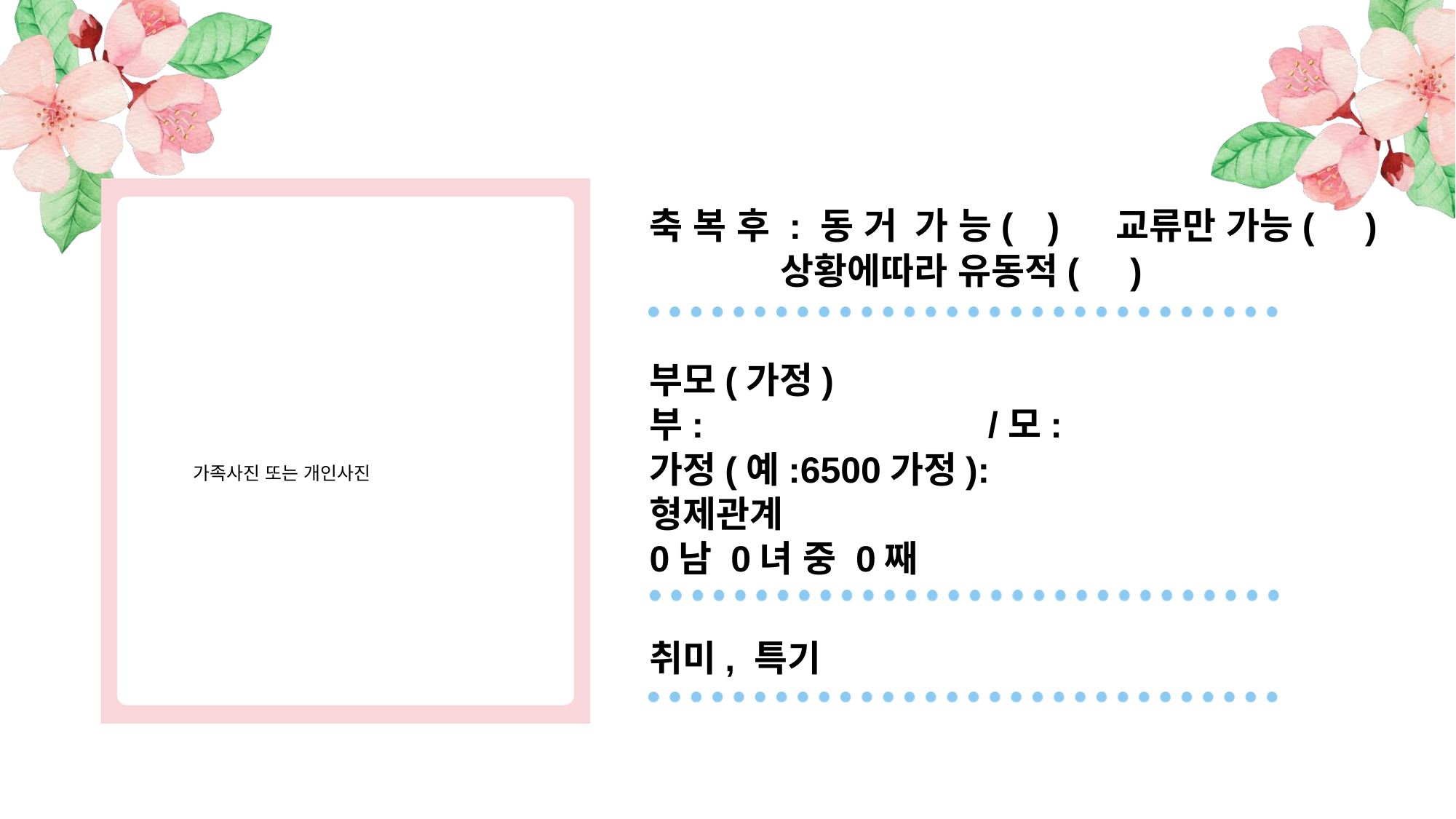

가족사진 또는 개인사진
축 복 후 : 동 거  가 능(     )      교류만 가능(     )
            상황에따라 유동적(     )

부모(가정)
부:                            /모:
가정(예:6500가정):
형제관계
0남 0녀 중 0째

취미, 특기